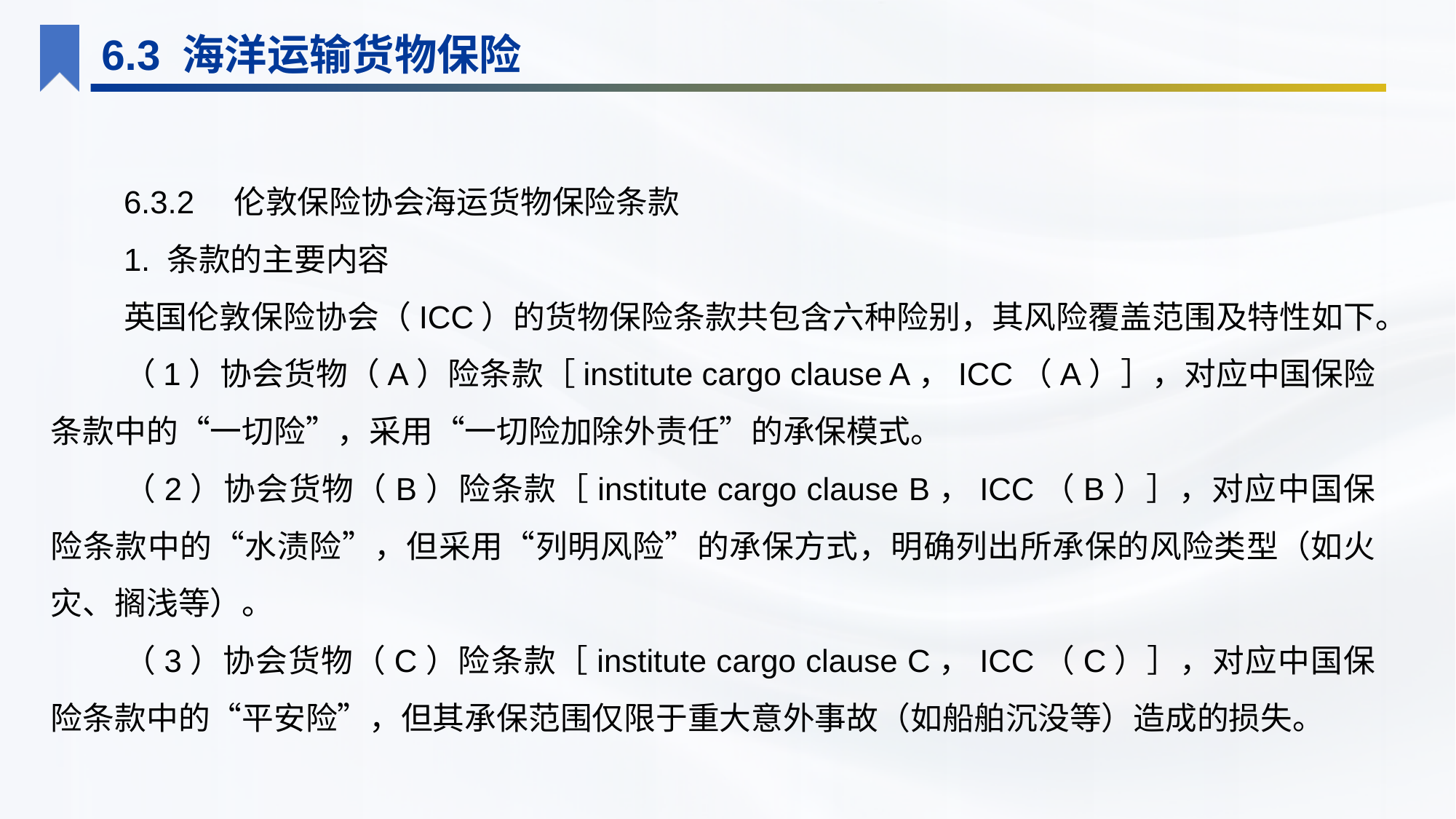

6.3 海洋运输货物保险
6.3.2　伦敦保险协会海运货物保险条款
1. 条款的主要内容
英国伦敦保险协会（ICC）的货物保险条款共包含六种险别，其风险覆盖范围及特性如下。
（1）协会货物（A）险条款［institute cargo clause A，ICC（A）］，对应中国保险条款中的“一切险”，采用“一切险加除外责任”的承保模式。
（2）协会货物（B）险条款［institute cargo clause B，ICC（B）］，对应中国保险条款中的“水渍险”，但采用“列明风险”的承保方式，明确列出所承保的风险类型（如火灾、搁浅等）。
（3）协会货物（C）险条款［institute cargo clause C，ICC（C）］，对应中国保险条款中的“平安险”，但其承保范围仅限于重大意外事故（如船舶沉没等）造成的损失。